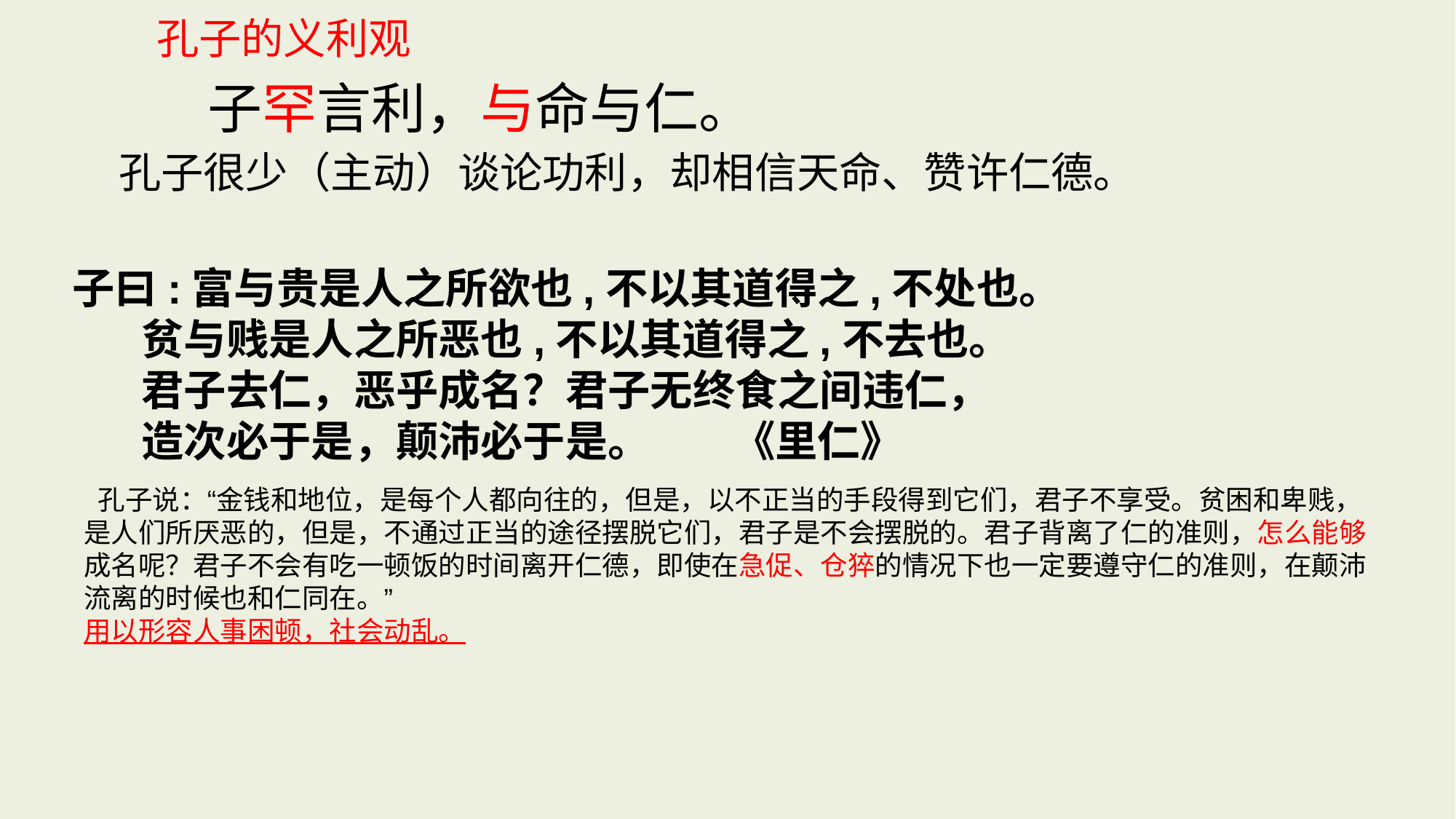

孔子的义利观
     子罕言利，与命与仁。
孔子很少（主动）谈论功利，却相信天命、赞许仁德。
子曰:富与贵是人之所欲也,不以其道得之,不处也。
     贫与贱是人之所恶也,不以其道得之,不去也。
     君子去仁，恶乎成名？君子无终食之间违仁，
     造次必于是，颠沛必于是。       《里仁》
 孔子说：“金钱和地位，是每个人都向往的，但是，以不正当的手段得到它们，君子不享受。贫困和卑贱，是人们所厌恶的，但是，不通过正当的途径摆脱它们，君子是不会摆脱的。君子背离了仁的准则，怎么能够成名呢？君子不会有吃一顿饭的时间离开仁德，即使在急促、仓猝的情况下也一定要遵守仁的准则，在颠沛流离的时候也和仁同在。”
用以形容人事困顿，社会动乱。